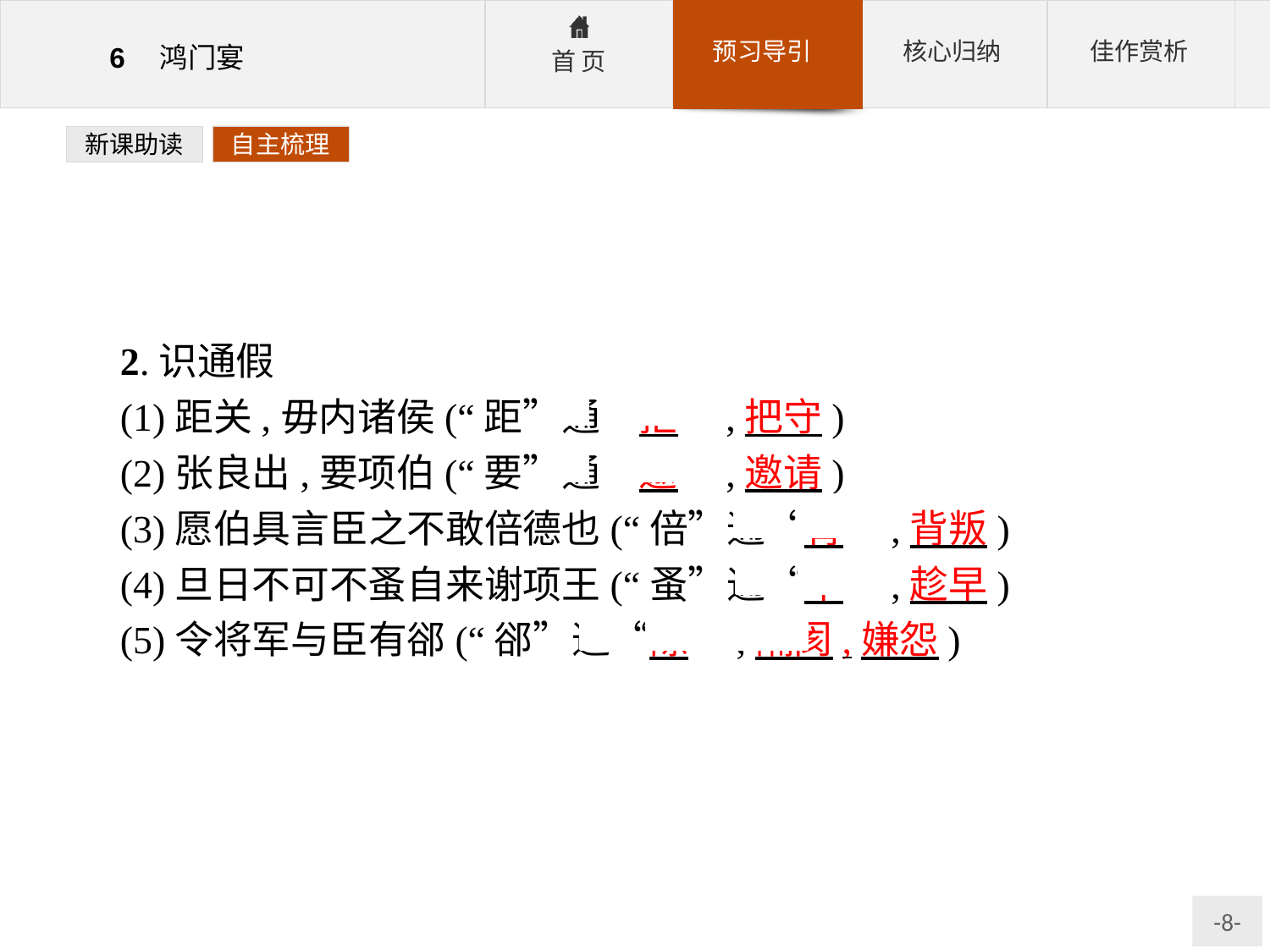

新课助读
自主梳理
2.识通假
(1)距关,毋内诸侯(“距”通“拒”,把守)
(2)张良出,要项伯(“要”通“邀”,邀请)
(3)愿伯具言臣之不敢倍德也(“倍”通“背”,背叛)
(4)旦日不可不蚤自来谢项王(“蚤”通“早”,趁早)
(5)令将军与臣有郤(“郤”通“隙”,隔阂,嫌怨)